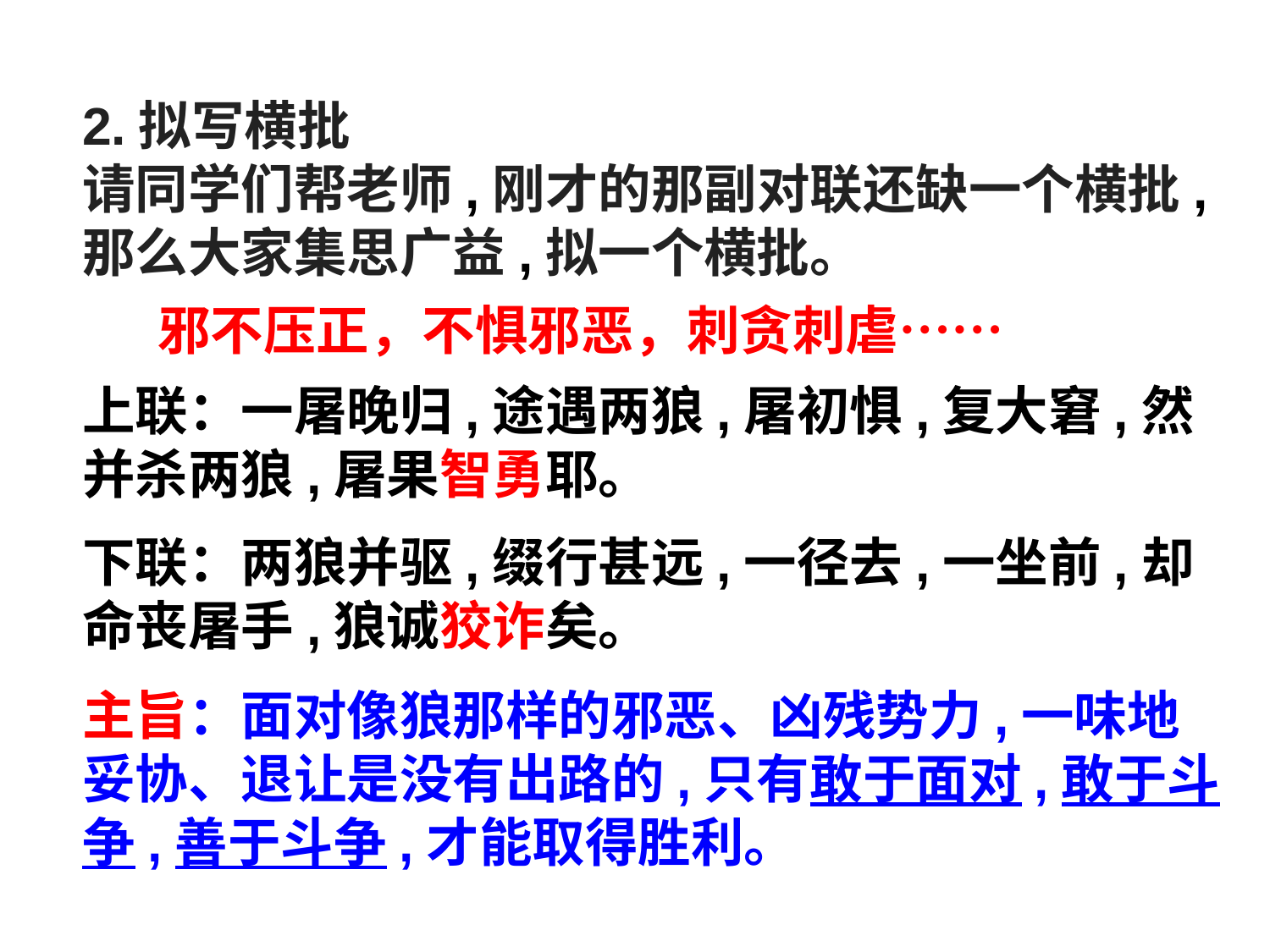

2.拟写横批
请同学们帮老师,刚才的那副对联还缺一个横批,那么大家集思广益,拟一个横批。
邪不压正，不惧邪恶，刺贪刺虐……
上联：一屠晚归,途遇两狼,屠初惧,复大窘,然并杀两狼,屠果智勇耶。
下联：两狼并驱,缀行甚远,一径去,一坐前,却命丧屠手,狼诚狡诈矣。
主旨：面对像狼那样的邪恶、凶残势力,一味地 妥协、退让是没有出路的,只有敢于面对,敢于斗争,善于斗争,才能取得胜利。